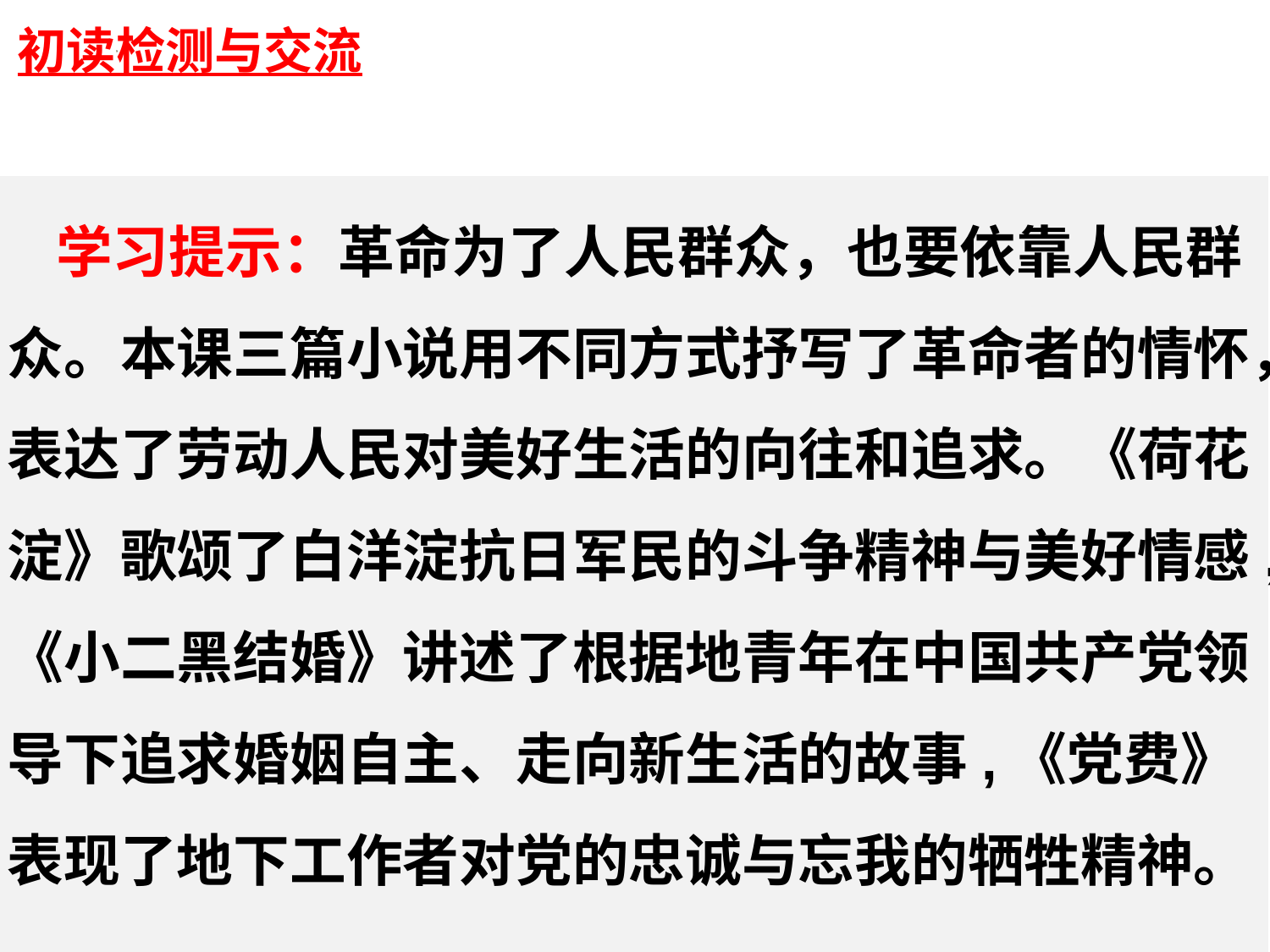

初读检测与交流
     学习提示：革命为了人民群众，也要依靠人民群众。本课三篇小说用不同方式抒写了革命者的情怀，表达了劳动人民对美好生活的向往和追求。《荷花淀》歌颂了白洋淀抗日军民的斗争精神与美好情感,《小二黑结婚》讲述了根据地青年在中国共产党领导下追求婚姻自主、走向新生活的故事,《党费》表现了地下工作者对党的忠诚与忘我的牺牲精神。